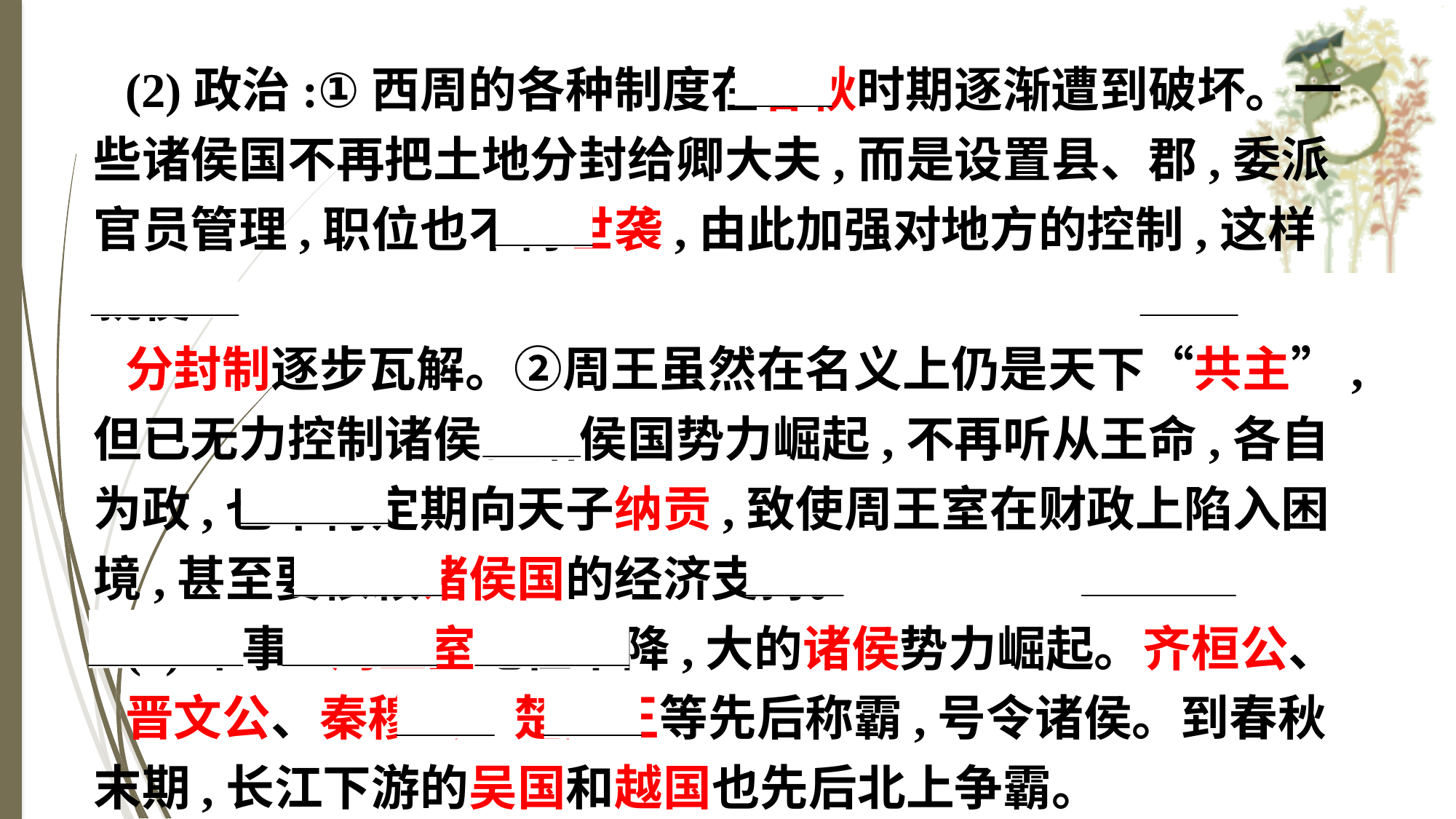

(2)政治:①西周的各种制度在春秋时期逐渐遭到破坏。一些诸侯国不再把土地分封给卿大夫,而是设置县、郡,委派官员管理,职位也不再世袭,由此加强对地方的控制,这样就使
分封制逐步瓦解。②周王虽然在名义上仍是天下“共主”,但已无力控制诸侯。诸侯国势力崛起,不再听从王命,各自为政,也不再定期向天子纳贡,致使周王室在财政上陷入困境,甚至要依赖诸侯国的经济支持。
(3)军事:周王室地位下降,大的诸侯势力崛起。齐桓公、
晋文公、秦穆公、楚庄王等先后称霸,号令诸侯。到春秋末期,长江下游的吴国和越国也先后北上争霸。